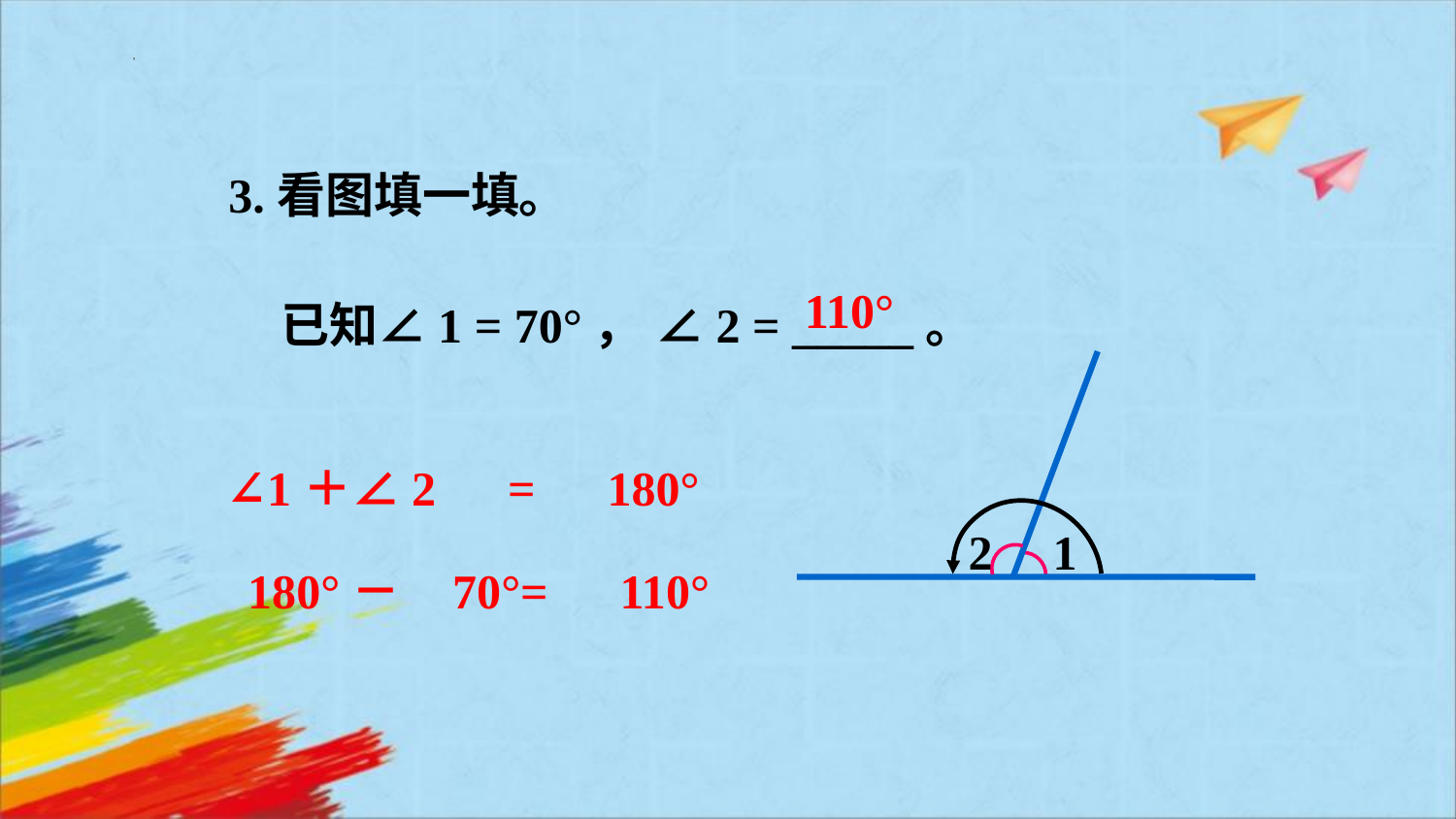

3.看图填一填。
已知∠1 = 70°， ∠2 = _____。
110°

2
1

∠1＋∠2　=　180°

180°－   70°=　110°